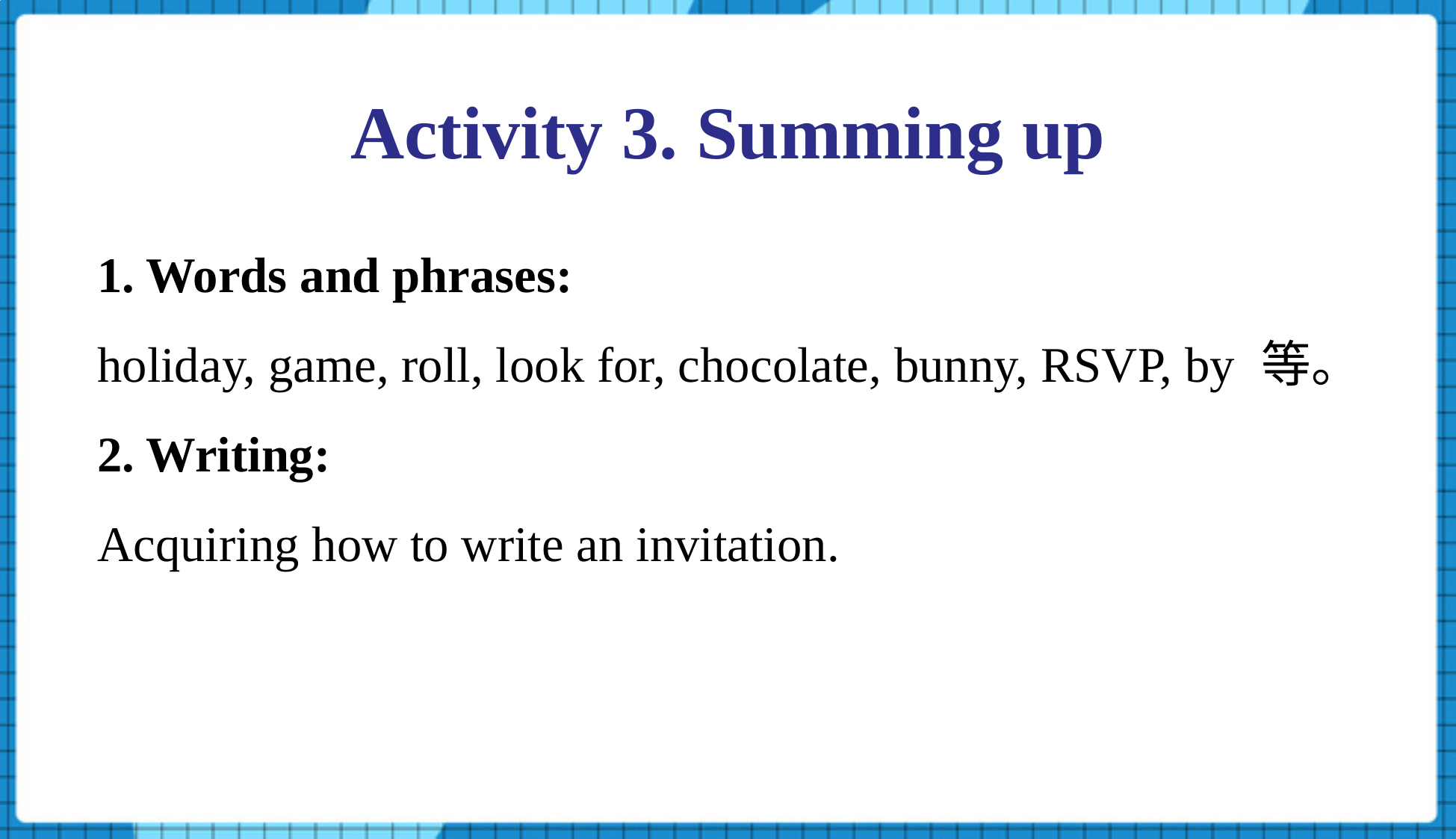

Activity 3. Summing up
1. Words and phrases:
holiday, game, roll, look for, chocolate, bunny, RSVP, by 等。
2. Writing:
Acquiring how to write an invitation.